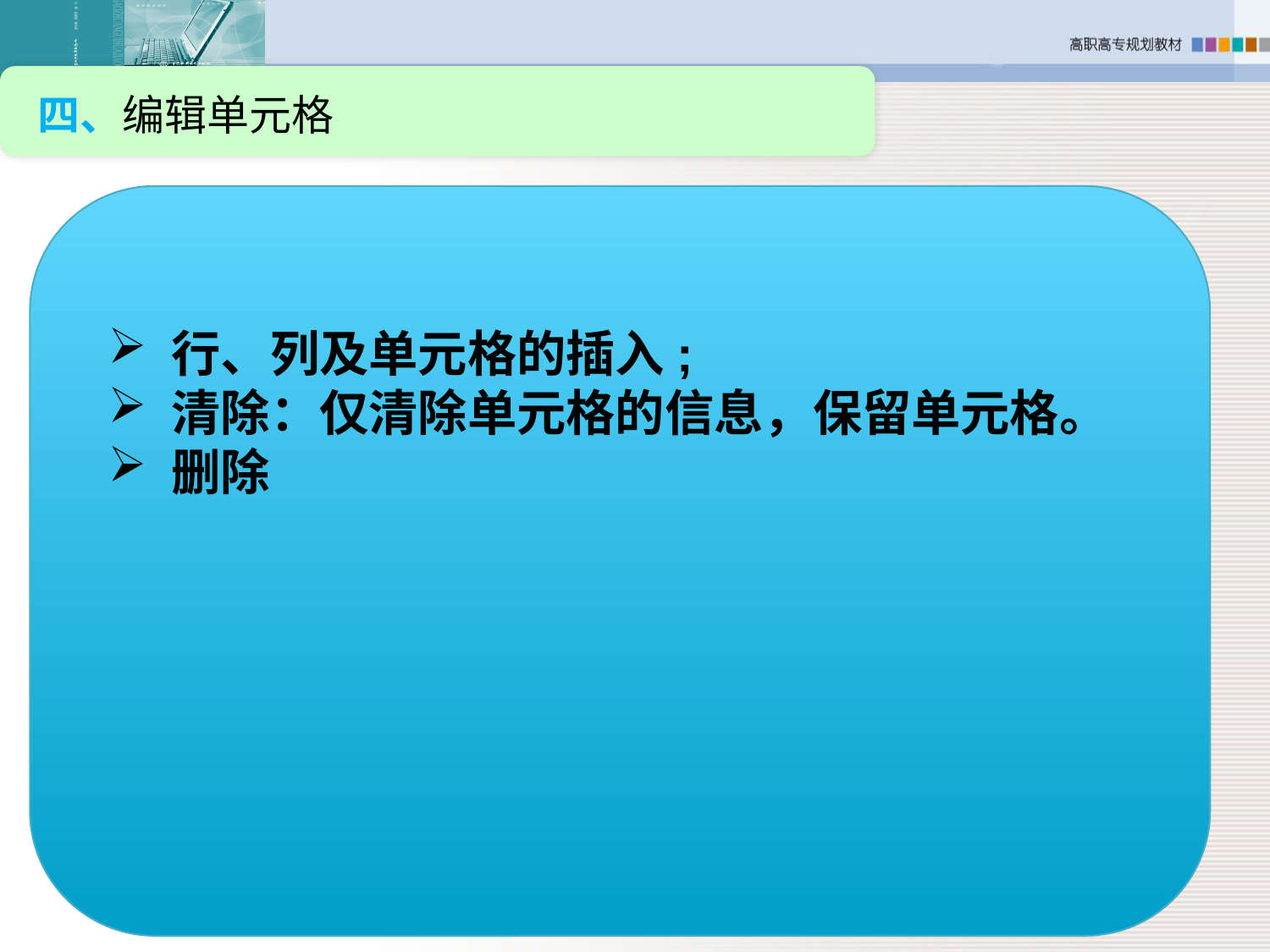

四、编辑单元格

行、列及单元格的插入;
清除：仅清除单元格的信息，保留单元格。
删除